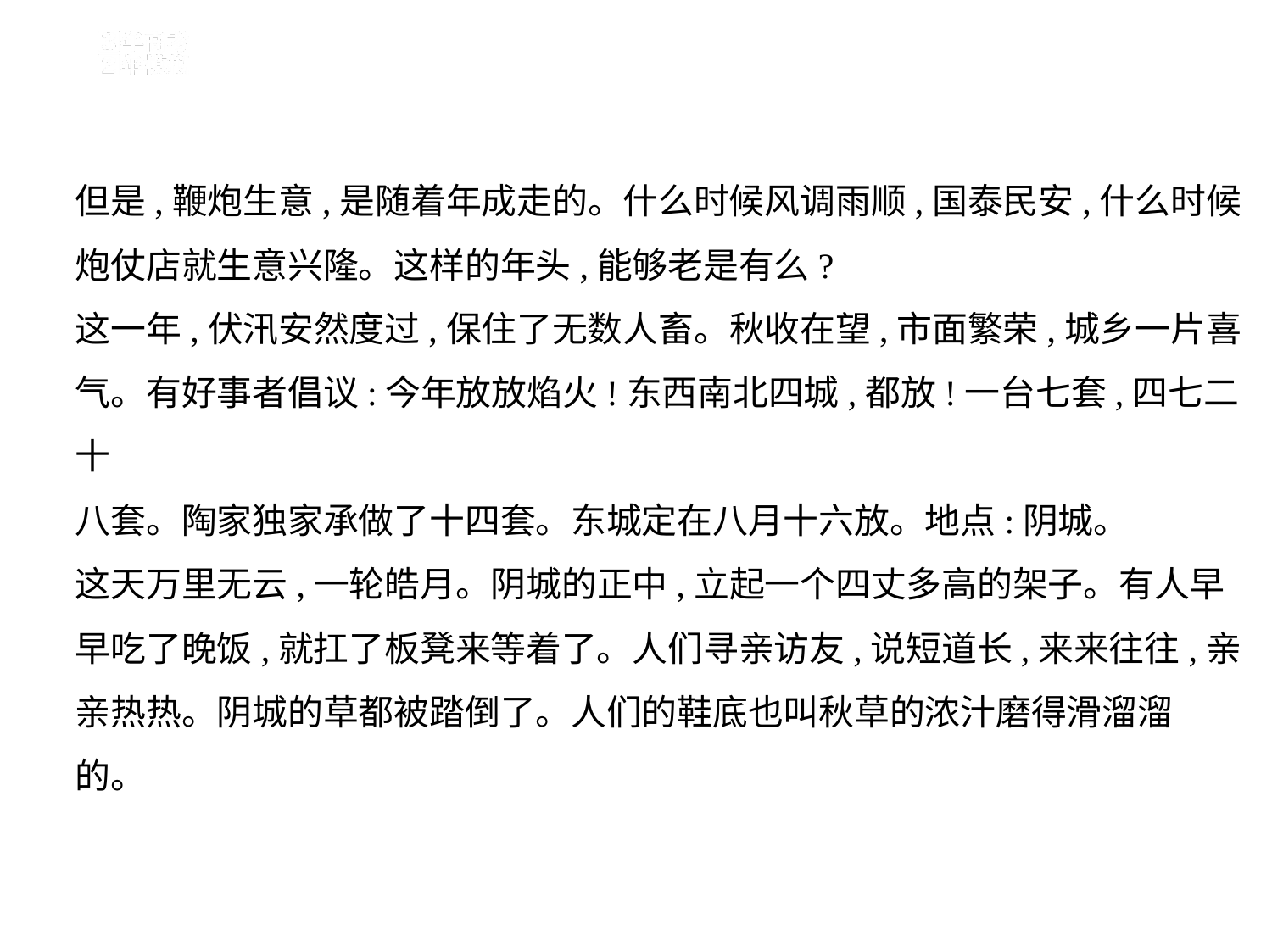

但是,鞭炮生意,是随着年成走的。什么时候风调雨顺,国泰民安,什么时候
炮仗店就生意兴隆。这样的年头,能够老是有么?
这一年,伏汛安然度过,保住了无数人畜。秋收在望,市面繁荣,城乡一片喜
气。有好事者倡议:今年放放焰火!东西南北四城,都放!一台七套,四七二十
八套。陶家独家承做了十四套。东城定在八月十六放。地点:阴城。
这天万里无云,一轮皓月。阴城的正中,立起一个四丈多高的架子。有人早
早吃了晚饭,就扛了板凳来等着了。人们寻亲访友,说短道长,来来往往,亲
亲热热。阴城的草都被踏倒了。人们的鞋底也叫秋草的浓汁磨得滑溜溜
的。